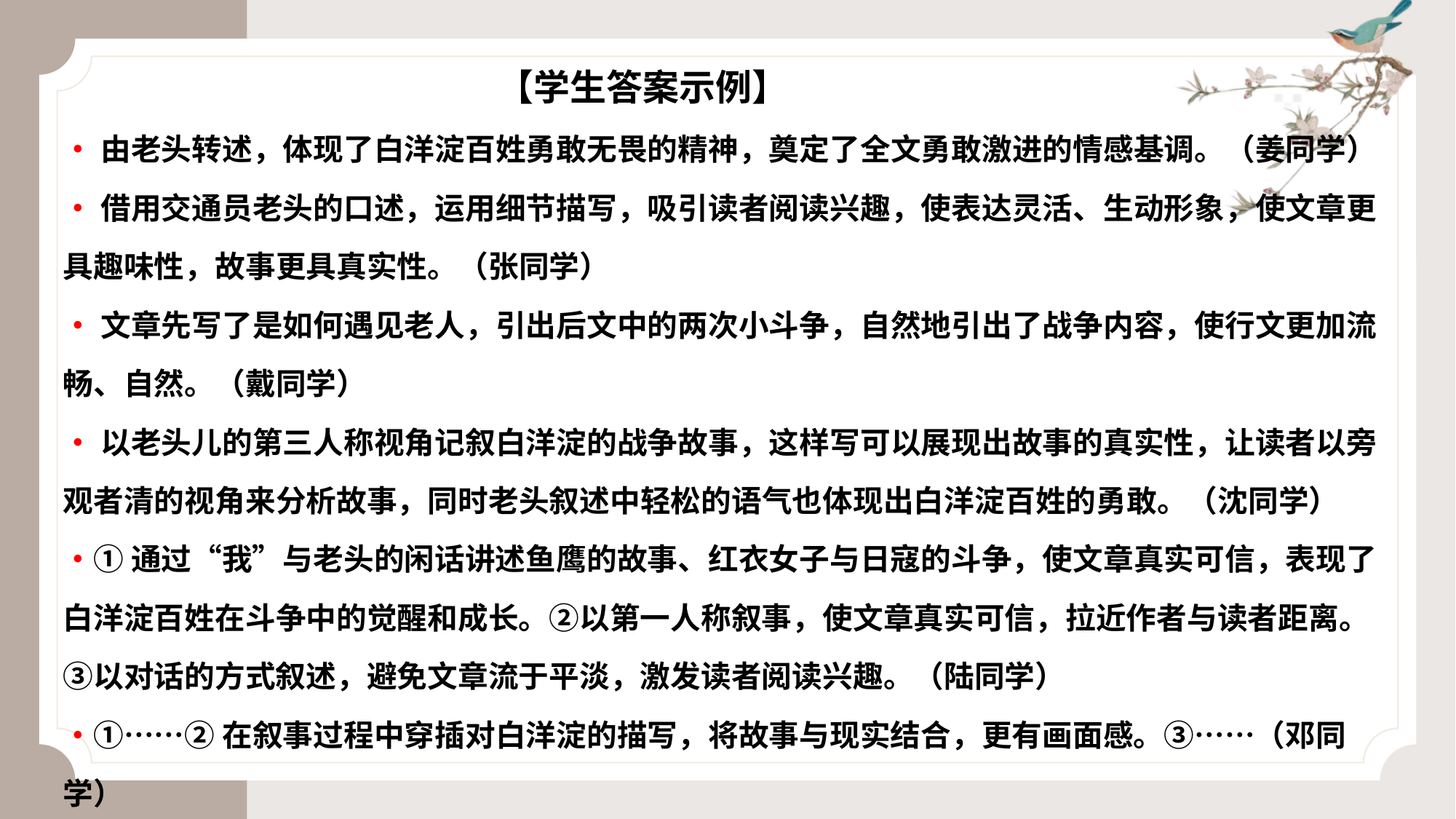

【学生答案示例】
•由老头转述，体现了白洋淀百姓勇敢无畏的精神，奠定了全文勇敢激进的情感基调。（姜同学）
•借用交通员老头的口述，运用细节描写，吸引读者阅读兴趣，使表达灵活、生动形象，使文章更具趣味性，故事更具真实性。（张同学）
•文章先写了是如何遇见老人，引出后文中的两次小斗争，自然地引出了战争内容，使行文更加流畅、自然。（戴同学）
•以老头儿的第三人称视角记叙白洋淀的战争故事，这样写可以展现出故事的真实性，让读者以旁观者清的视角来分析故事，同时老头叙述中轻松的语气也体现出白洋淀百姓的勇敢。（沈同学）
•①通过“我”与老头的闲话讲述鱼鹰的故事、红衣女子与日寇的斗争，使文章真实可信，表现了白洋淀百姓在斗争中的觉醒和成长。②以第一人称叙事，使文章真实可信，拉近作者与读者距离。③以对话的方式叙述，避免文章流于平淡，激发读者阅读兴趣。（陆同学）
•①……②在叙事过程中穿插对白洋淀的描写，将故事与现实结合，更有画面感。③……（邓同学）